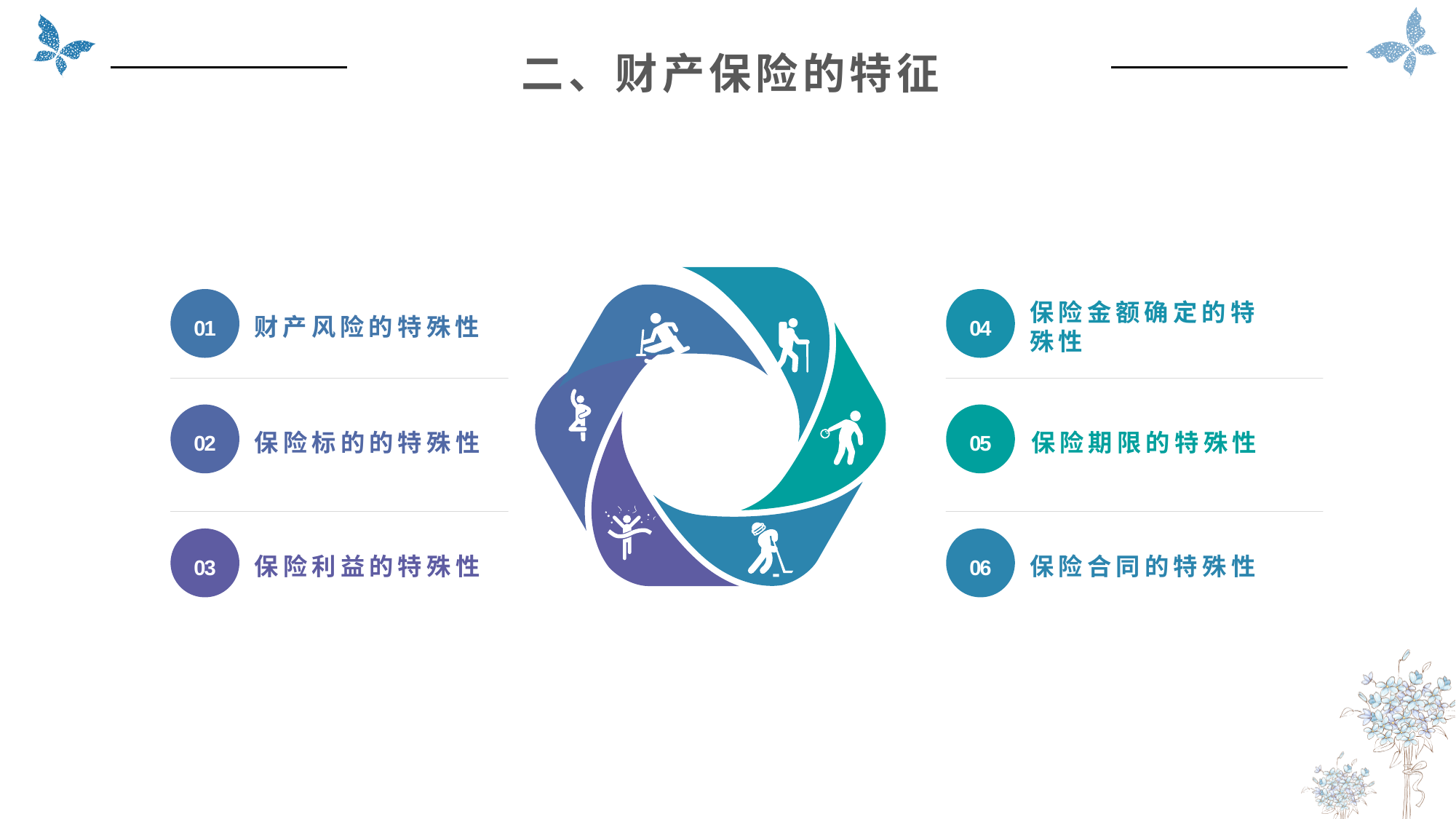

二、财产保险的特征

01
04
财产风险的特殊性
保险金额确定的特殊性

02
05

保险标的的特殊性
保险期限的特殊性

03
06
保险利益的特殊性
保险合同的特殊性